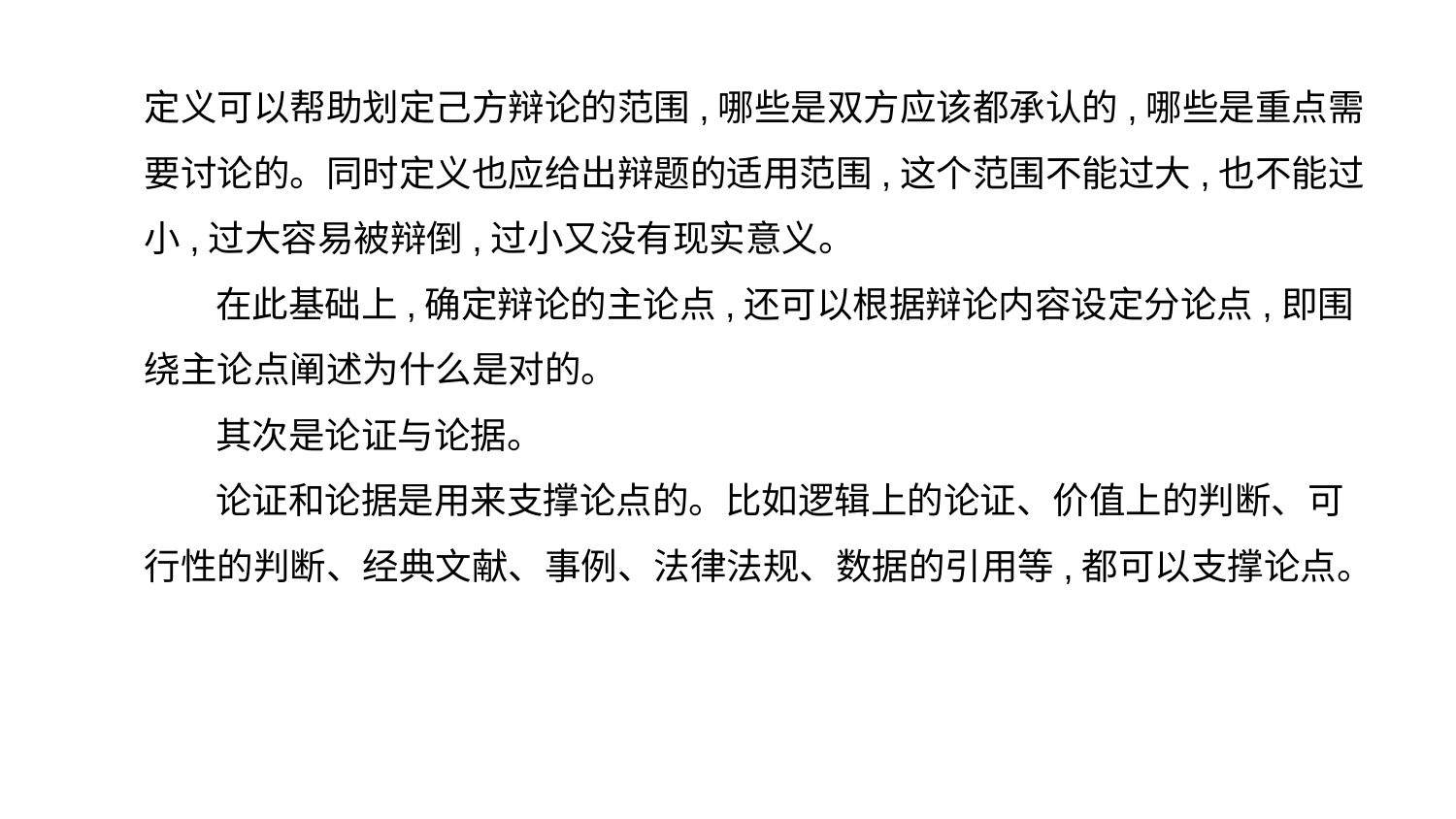

定义可以帮助划定己方辩论的范围,哪些是双方应该都承认的,哪些是重点需要讨论的。同时定义也应给出辩题的适用范围,这个范围不能过大,也不能过小,过大容易被辩倒,过小又没有现实意义。
在此基础上,确定辩论的主论点,还可以根据辩论内容设定分论点,即围绕主论点阐述为什么是对的。
其次是论证与论据。
论证和论据是用来支撑论点的。比如逻辑上的论证、价值上的判断、可行性的判断、经典文献、事例、法律法规、数据的引用等,都可以支撑论点。